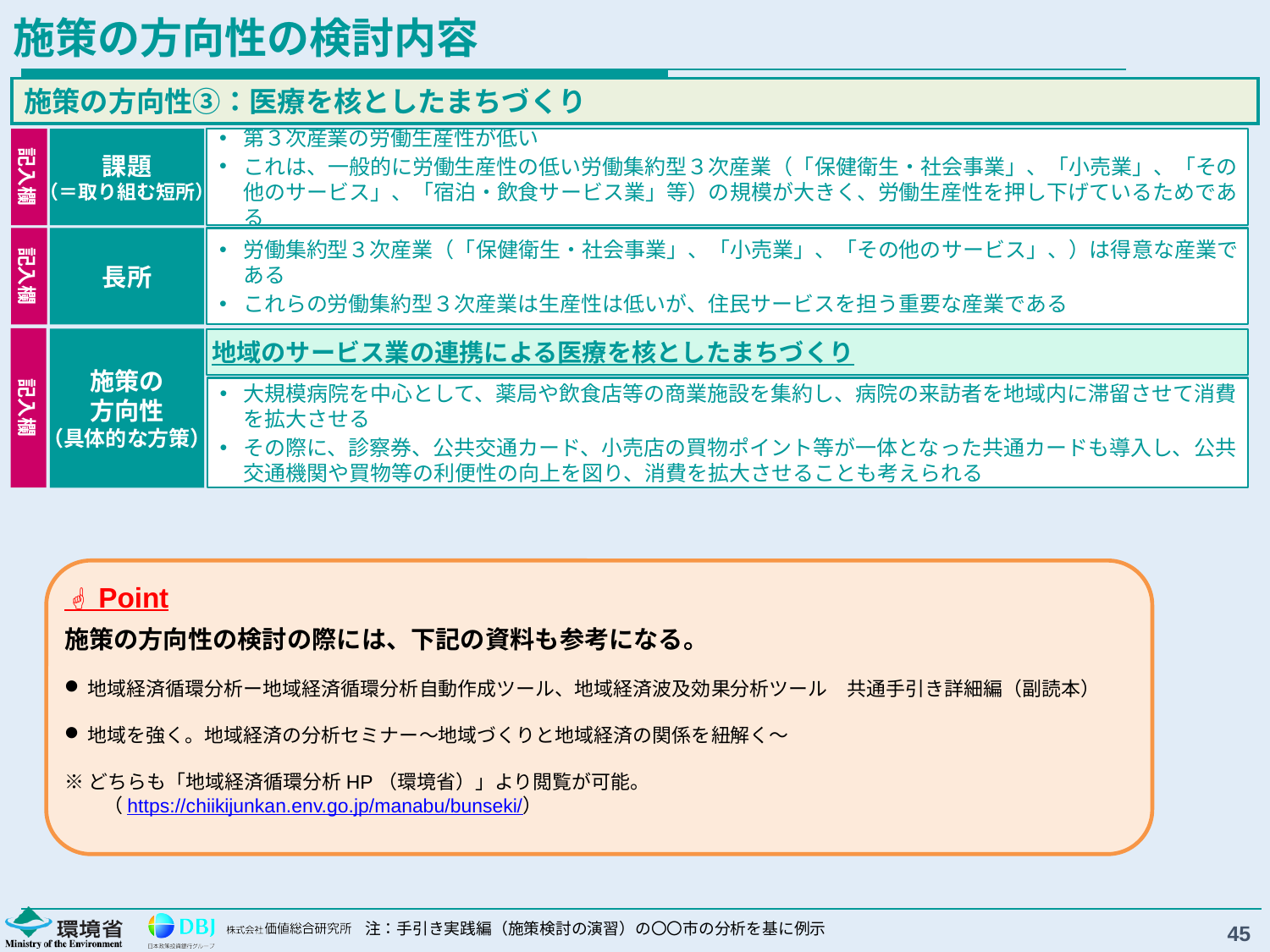

# 施策の方向性の検討内容
施策の方向性③：医療を核としたまちづくり
記入欄
課題
（＝取り組む短所）
第３次産業の労働生産性が低い
これは、一般的に労働生産性の低い労働集約型３次産業（「保健衛生・社会事業」、「小売業」、「その他のサービス」、「宿泊・飲食サービス業」等）の規模が大きく、労働生産性を押し下げているためである
記入欄
労働集約型３次産業（「保健衛生・社会事業」、「小売業」、「その他のサービス」、）は得意な産業である
これらの労働集約型３次産業は生産性は低いが、住民サービスを担う重要な産業である
長所
記入欄
施策の
方向性
（具体的な方策）
地域のサービス業の連携による医療を核としたまちづくり
大規模病院を中心として、薬局や飲食店等の商業施設を集約し、病院の来訪者を地域内に滞留させて消費を拡大させる
その際に、診察券、公共交通カード、小売店の買物ポイント等が一体となった共通カードも導入し、公共交通機関や買物等の利便性の向上を図り、消費を拡大させることも考えられる
☝ Point
施策の方向性の検討の際には、下記の資料も参考になる。

地域経済循環分析ー地域経済循環分析自動作成ツール、地域経済波及効果分析ツール　共通手引き詳細編（副読本）
地域を強く。地域経済の分析セミナー～地域づくりと地域経済の関係を紐解く～
※どちらも「地域経済循環分析HP（環境省）」より閲覧が可能。
　　（https://chiikijunkan.env.go.jp/manabu/bunseki/）
45
注：手引き実践編（施策検討の演習）の〇〇市の分析を基に例示